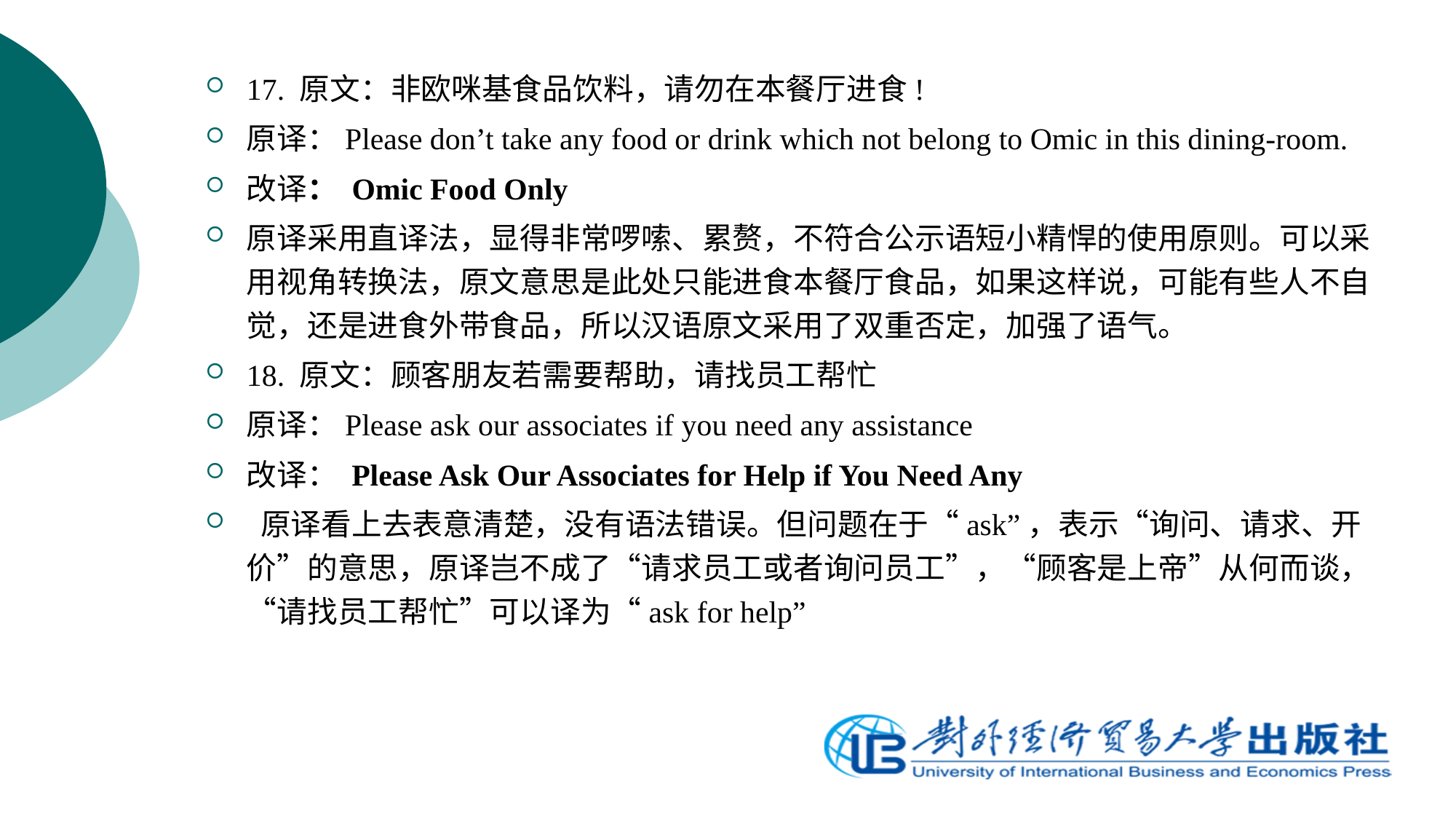

17. 原文：非欧咪基食品饮料，请勿在本餐厅进食!
原译：Please don’t take any food or drink which not belong to Omic in this dining-room.
改译： Omic Food Only
原译采用直译法，显得非常啰嗦、累赘，不符合公示语短小精悍的使用原则。可以采用视角转换法，原文意思是此处只能进食本餐厅食品，如果这样说，可能有些人不自觉，还是进食外带食品，所以汉语原文采用了双重否定，加强了语气。
18. 原文：顾客朋友若需要帮助，请找员工帮忙
原译：Please ask our associates if you need any assistance
改译： Please Ask Our Associates for Help if You Need Any
 原译看上去表意清楚，没有语法错误。但问题在于“ask”，表示“询问、请求、开价”的意思，原译岂不成了“请求员工或者询问员工”，“顾客是上帝”从何而谈，“请找员工帮忙”可以译为“ask for help”